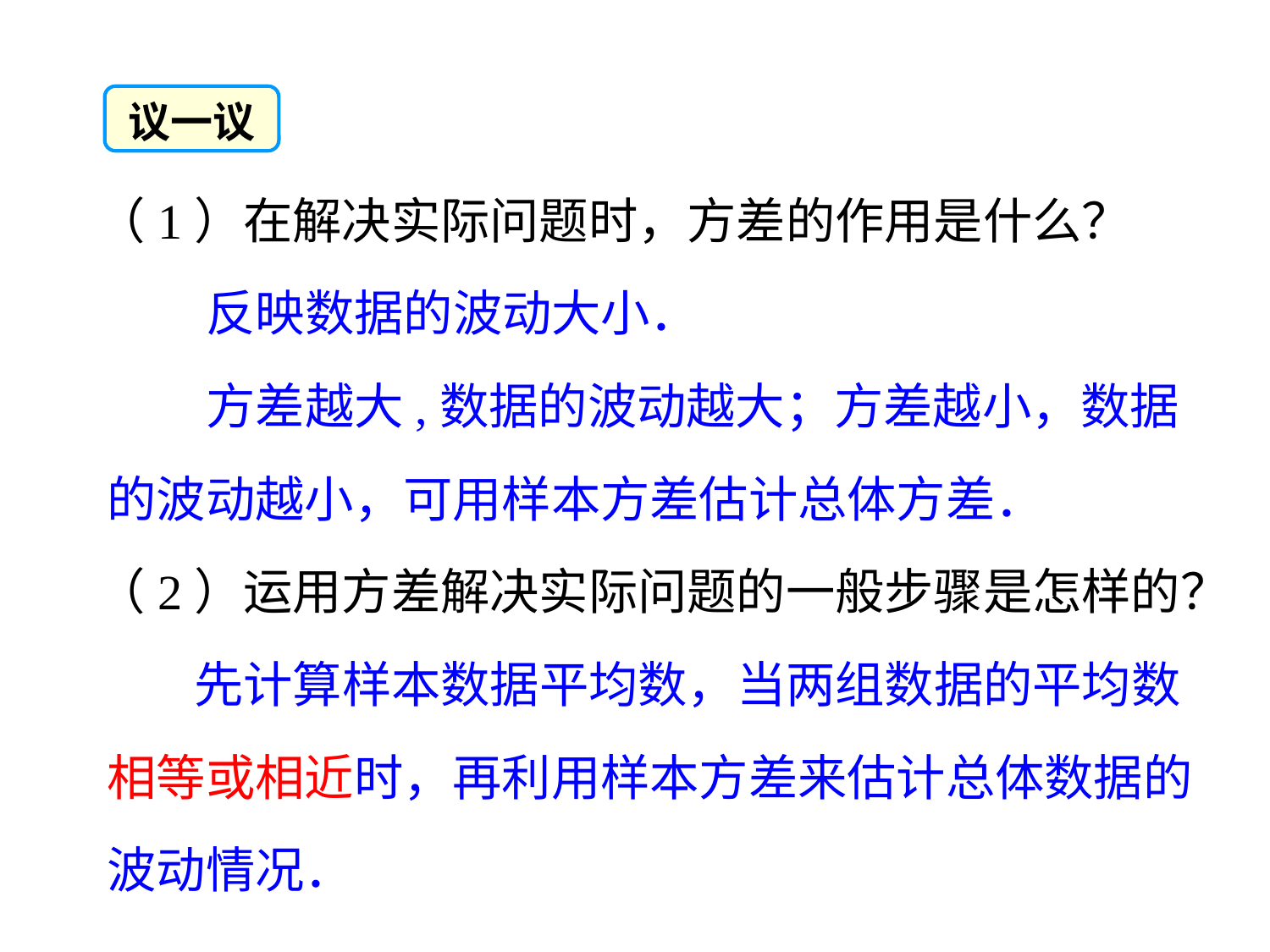

议一议
 （1）在解决实际问题时，方差的作用是什么？
           反映数据的波动大小．
           方差越大,数据的波动越大；方差越小，数据
  的波动越小，可用样本方差估计总体方差．
 （2）运用方差解决实际问题的一般步骤是怎样的？
　　  先计算样本数据平均数，当两组数据的平均数
  相等或相近时，再利用样本方差来估计总体数据的
  波动情况．